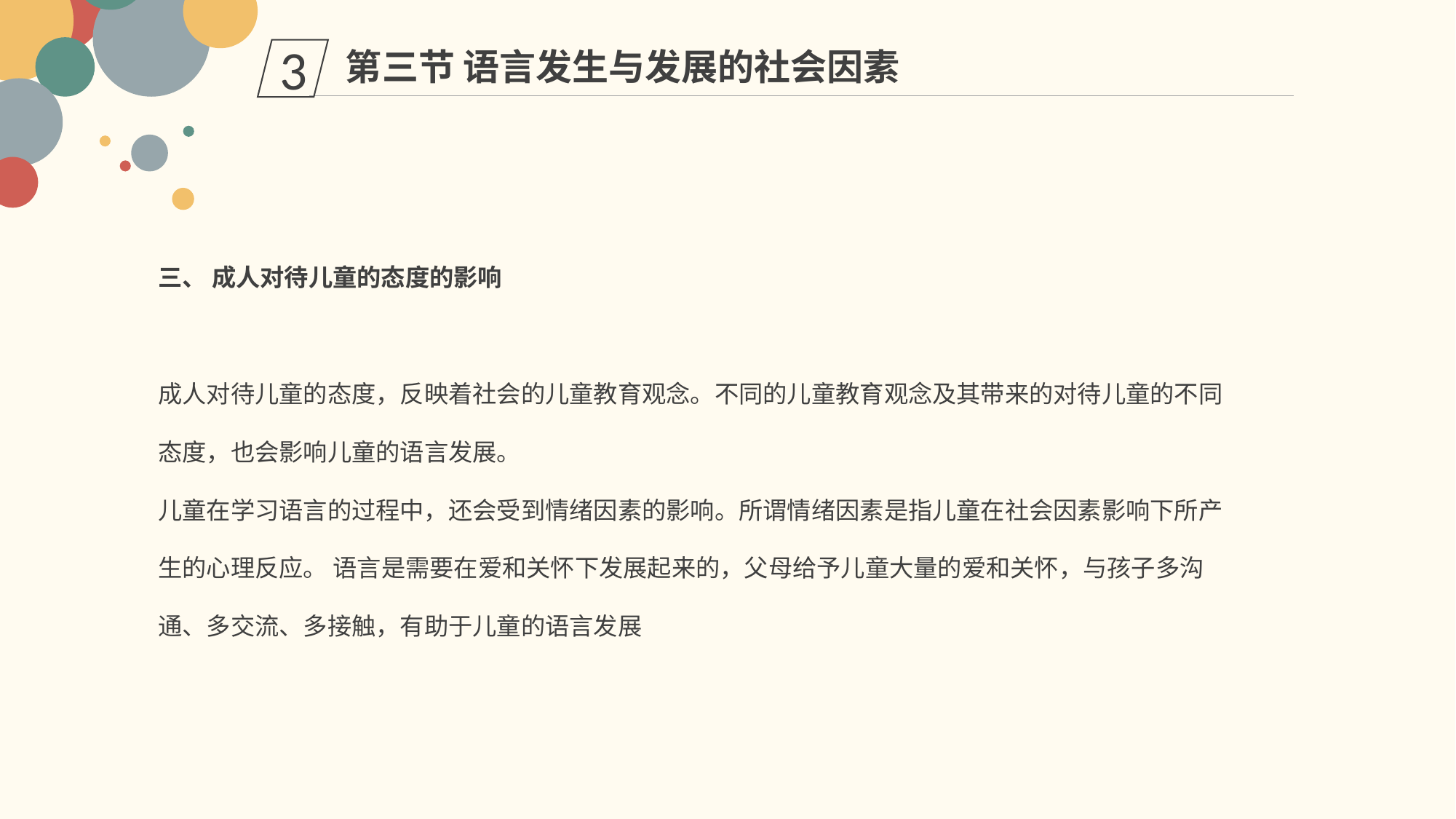

第三节 语言发生与发展的社会因素
3
三、 成人对待儿童的态度的影响

成人对待儿童的态度，反映着社会的儿童教育观念。不同的儿童教育观念及其带来的对待儿童的不同态度，也会影响儿童的语言发展。
儿童在学习语言的过程中，还会受到情绪因素的影响。所谓情绪因素是指儿童在社会因素影响下所产生的心理反应。 语言是需要在爱和关怀下发展起来的，父母给予儿童大量的爱和关怀，与孩子多沟通、多交流、多接触，有助于儿童的语言发展